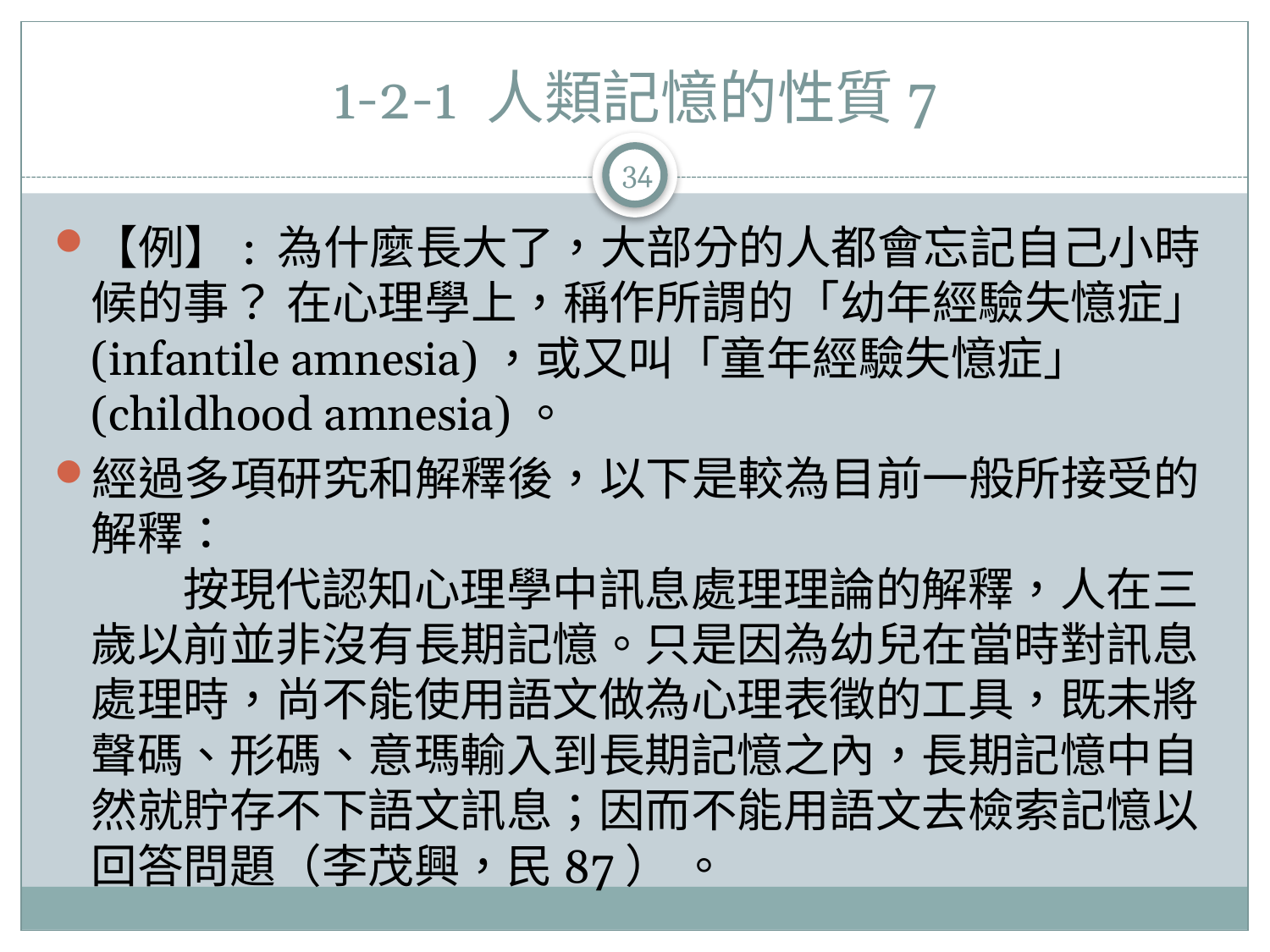

# 1-2-1 人類記憶的性質7
34
【例】: 為什麼長大了，大部分的人都會忘記自己小時候的事？ 在心理學上，稱作所謂的「幼年經驗失憶症」(infantile amnesia)，或又叫「童年經驗失憶症」(childhood amnesia)。
經過多項研究和解釋後，以下是較為目前一般所接受的解釋：
　　按現代認知心理學中訊息處理理論的解釋，人在三歲以前並非沒有長期記憶。只是因為幼兒在當時對訊息處理時，尚不能使用語文做為心理表徵的工具，既未將聲碼、形碼、意瑪輸入到長期記憶之內，長期記憶中自然就貯存不下語文訊息；因而不能用語文去檢索記憶以回答問題（李茂興，民87） 。